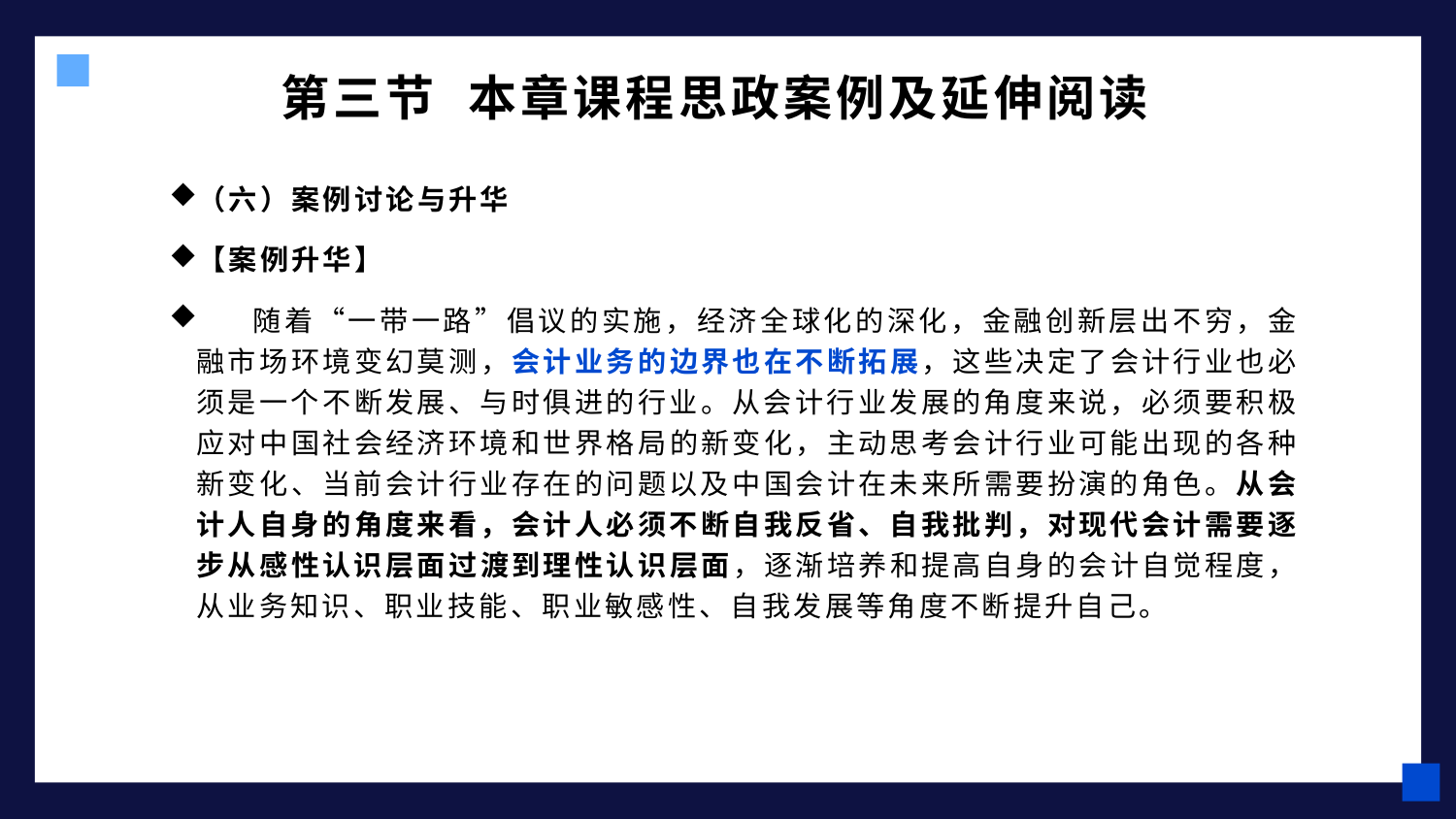

# 第三节  本章课程思政案例及延伸阅读
（六）案例讨论与升华
【案例升华】
     随着“一带一路”倡议的实施，经济全球化的深化，金融创新层出不穷，金融市场环境变幻莫测，会计业务的边界也在不断拓展，这些决定了会计行业也必须是一个不断发展、与时俱进的行业。从会计行业发展的角度来说，必须要积极应对中国社会经济环境和世界格局的新变化，主动思考会计行业可能出现的各种新变化、当前会计行业存在的问题以及中国会计在未来所需要扮演的角色。从会计人自身的角度来看，会计人必须不断自我反省、自我批判，对现代会计需要逐步从感性认识层面过渡到理性认识层面，逐渐培养和提高自身的会计自觉程度，从业务知识、职业技能、职业敏感性、自我发展等角度不断提升自己。